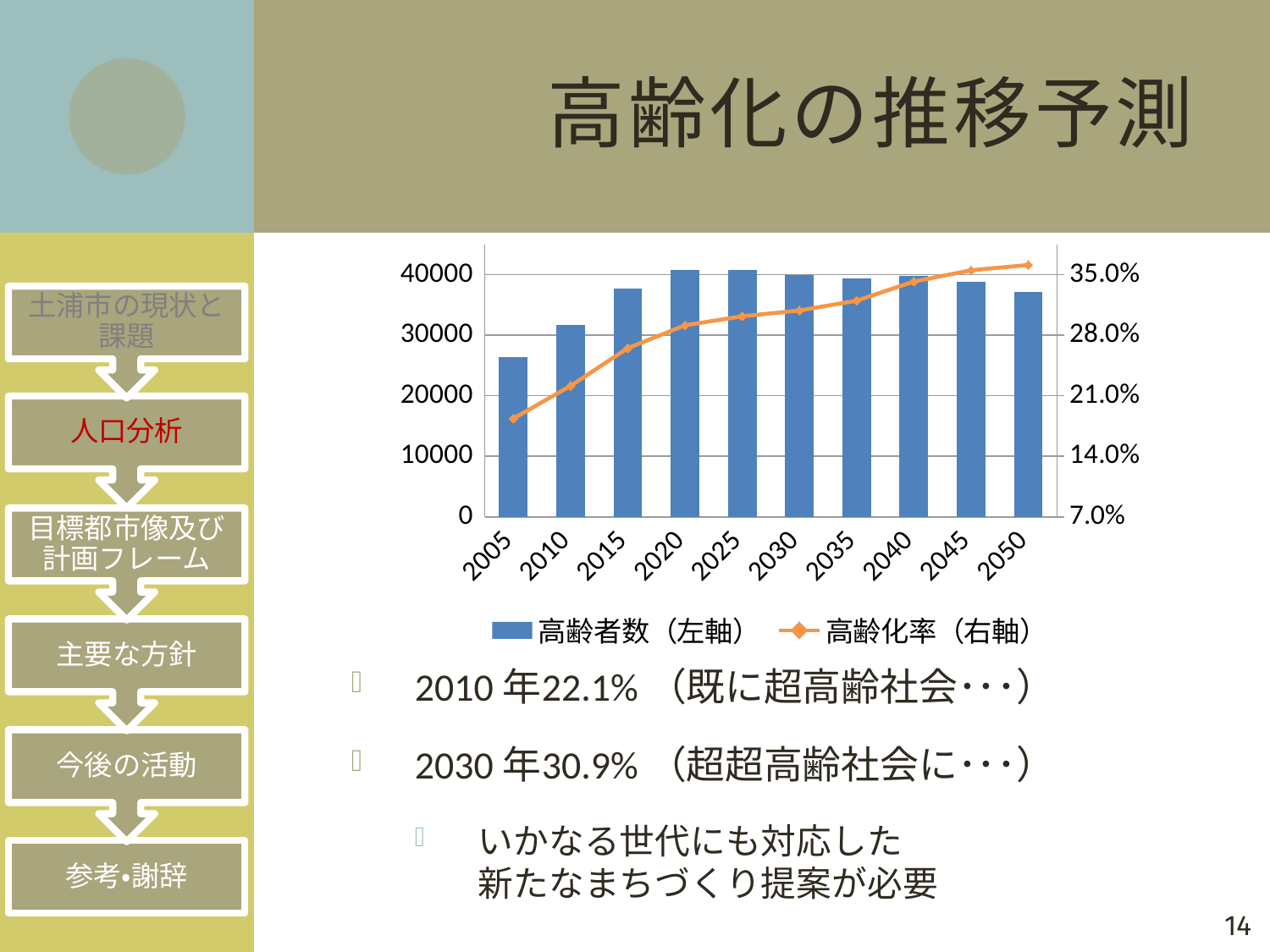

# 高齢化の推移予測

### Chart

| Category | 高齢者数（左軸） | 高齢化率（右軸） |
|---|---|---|
| 2005 | 26378.0 | 0.18375478927203065 |
| 2010 | 31754.0 | 0.22140257422152806 |
| 2015 | 37762.832642267604 | 0.26507084773604833 |
| 2020 | 40723.30594682391 | 0.29150669507220817 |
| 2025 | 40846.360513919324 | 0.3018867111957162 |
| 2030 | 40012.70687537245 | 0.30857335368152694 |
| 2035 | 39416.09303980492 | 0.3199168322111563 |
| 2040 | 39783.82402658225 | 0.3420638548140917 |
| 2045 | 38861.4587926845 | 0.3550158661007998 |
| 2050 | 37163.90727377171 | 0.3611987702670984 |
参考・謝辞
今後の活動
主要な方針
目標都市像及び計画フレーム
人口分析
土浦市の現状と課題
2010年	22.1%（既に超高齢社会･･･）
2030年	30.9%（超超高齢社会に･･･）
いかなる世代にも対応した
新たなまちづくり提案が必要
14